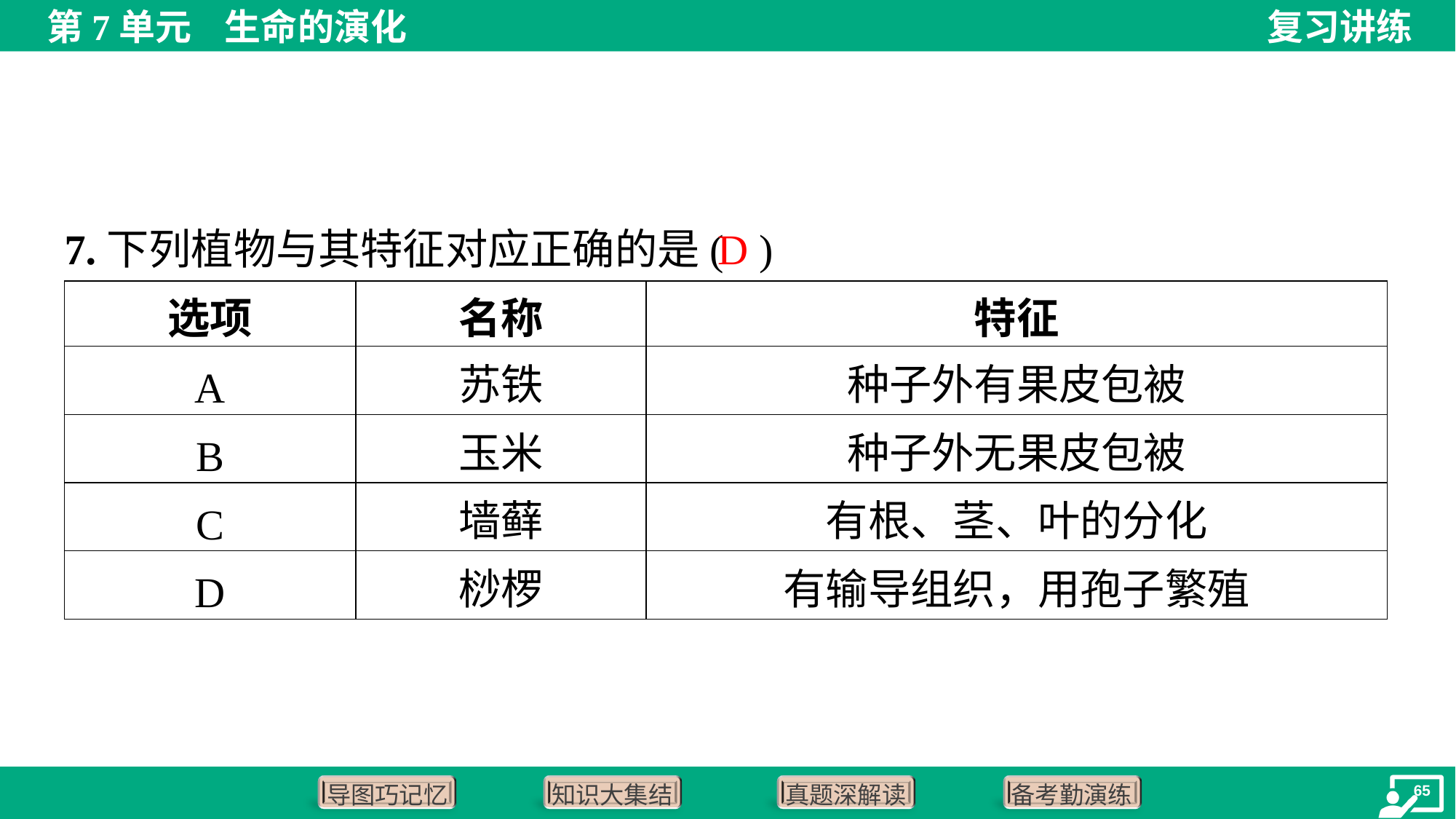

D
7.下列植物与其特征对应正确的是(   )
| 选项 | 名称 | 特征 |
| --- | --- | --- |
| A | 苏铁 | 种子外有果皮包被 |
| B | 玉米 | 种子外无果皮包被 |
| C | 墙藓 | 有根、茎、叶的分化 |
| D | 桫椤 | 有输导组织，用孢子繁殖 |